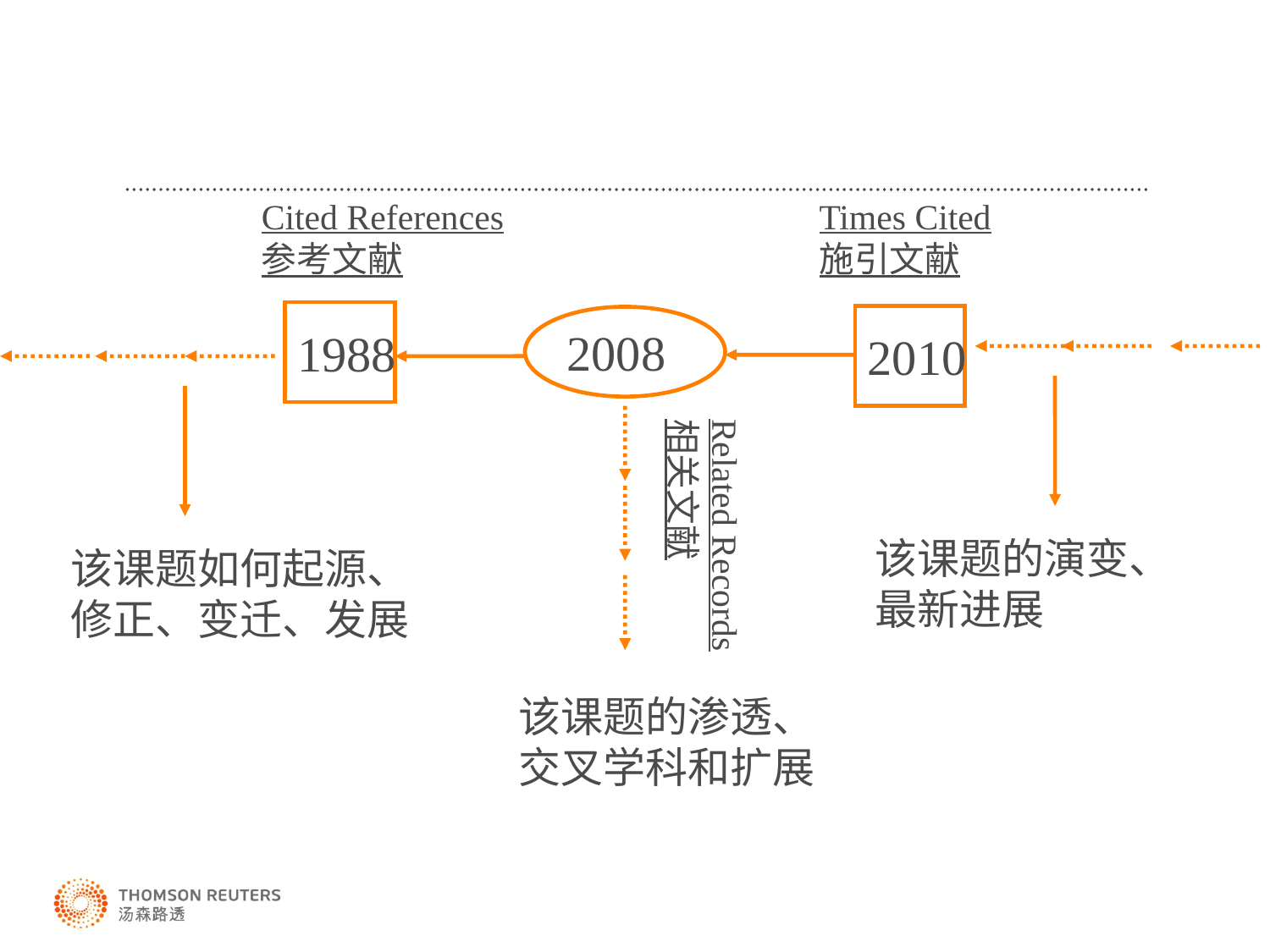

Cited References
参考文献
Times Cited
施引文献
1988
2010
2008

Related Records
相关文献

该课题的演变、
最新进展
     该课题如何起源、
     修正、变迁、发展

该课题的渗透、交叉学科和扩展